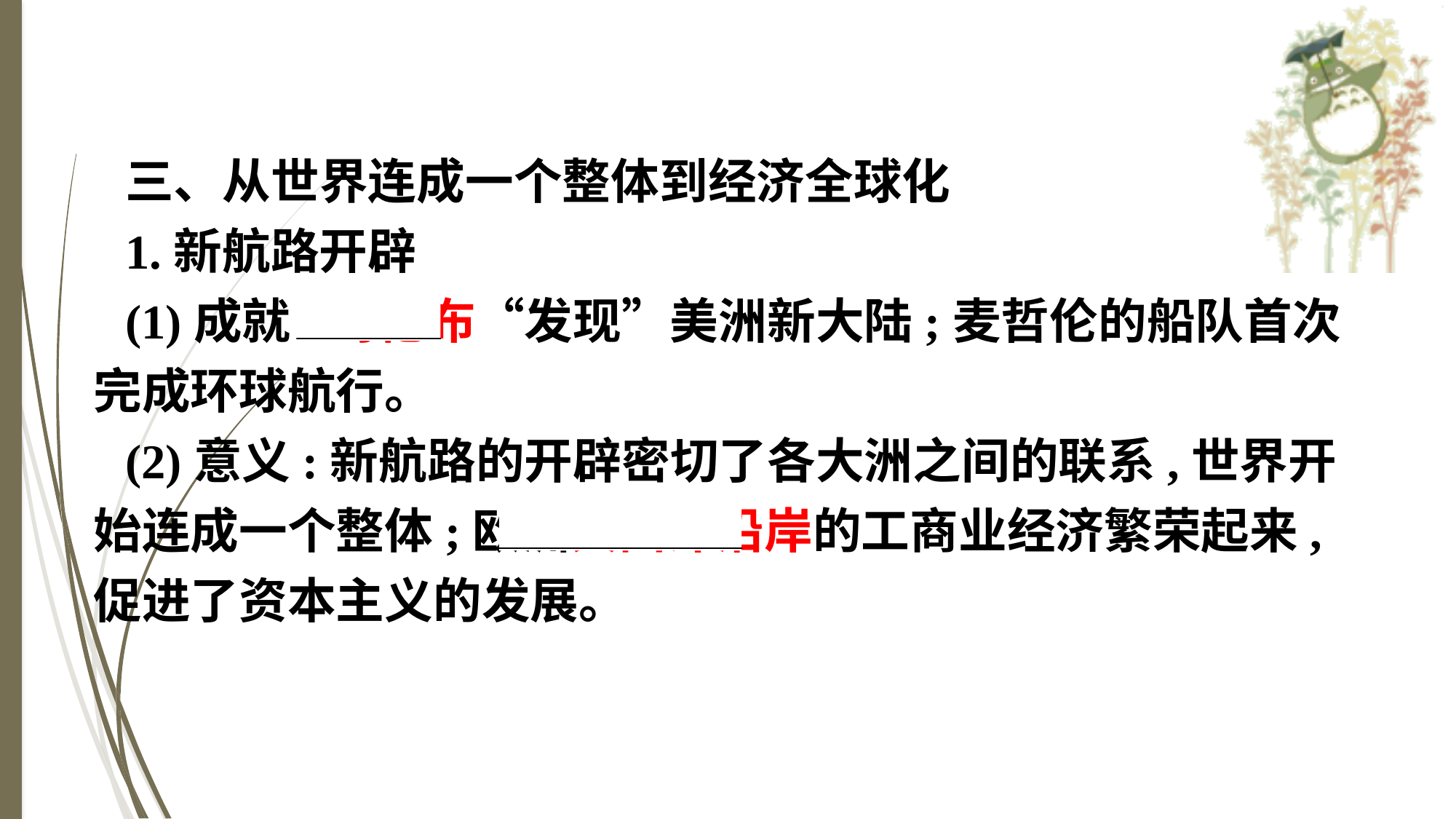

三、从世界连成一个整体到经济全球化
1.新航路开辟
(1)成就:哥伦布“发现”美洲新大陆;麦哲伦的船队首次完成环球航行。
(2)意义:新航路的开辟密切了各大洲之间的联系,世界开始连成一个整体;欧洲大西洋沿岸的工商业经济繁荣起来,促进了资本主义的发展。